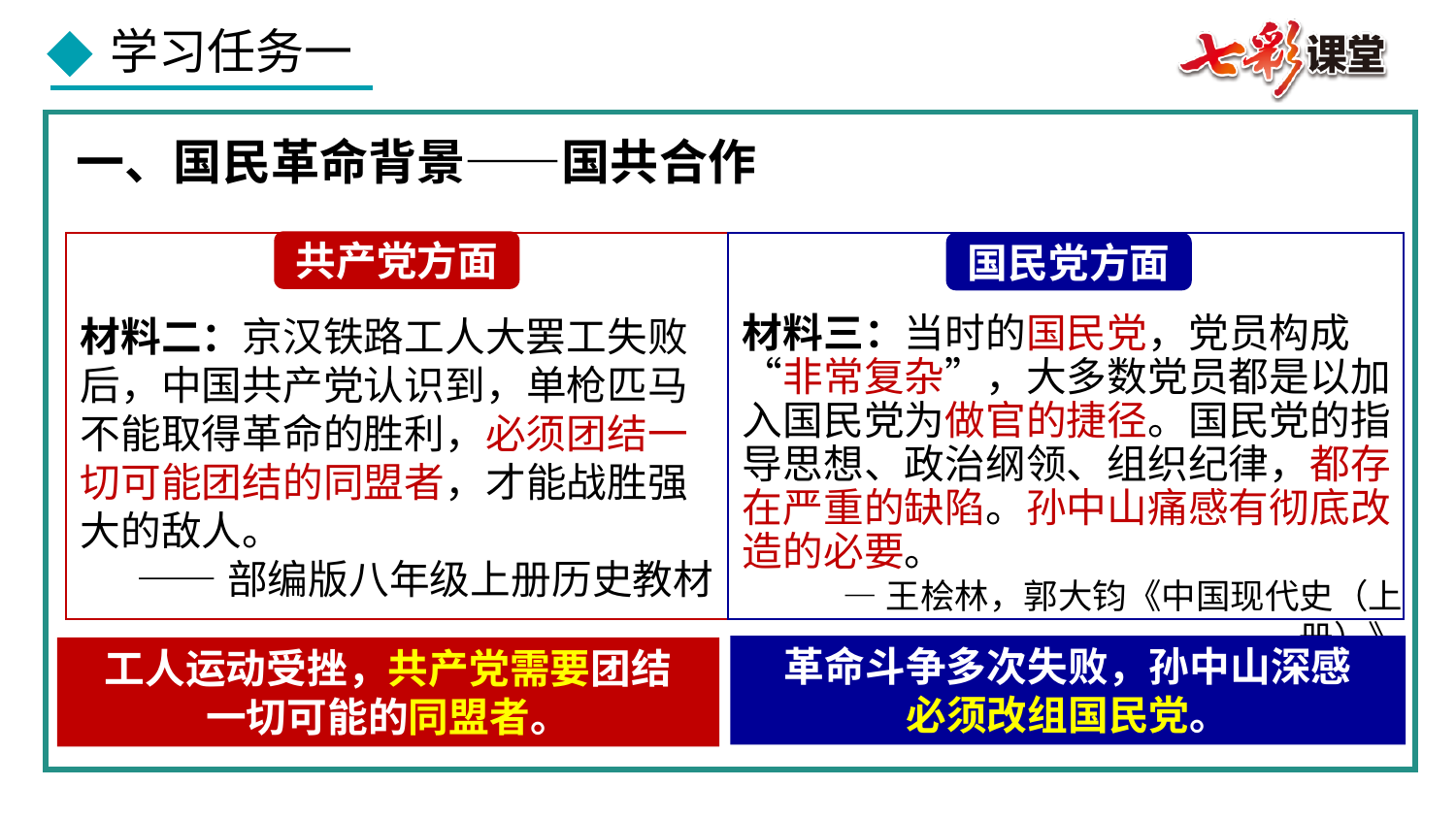

一、国民革命背景——国共合作
共产党方面

国民党方面
材料二：京汉铁路工人大罢工失败后，中国共产党认识到，单枪匹马不能取得革命的胜利，必须团结一切可能团结的同盟者，才能战胜强大的敌人。
——部编版八年级上册历史教材

材料三：当时的国民党，党员构成“非常复杂”，大多数党员都是以加入国民党为做官的捷径。国民党的指导思想、政治纲领、组织纪律，都存在严重的缺陷。孙中山痛感有彻底改造的必要。
—王桧林，郭大钧《中国现代史（上册）》
革命斗争多次失败，孙中山深感
必须改组国民党。
工人运动受挫，共产党需要团结
一切可能的同盟者。